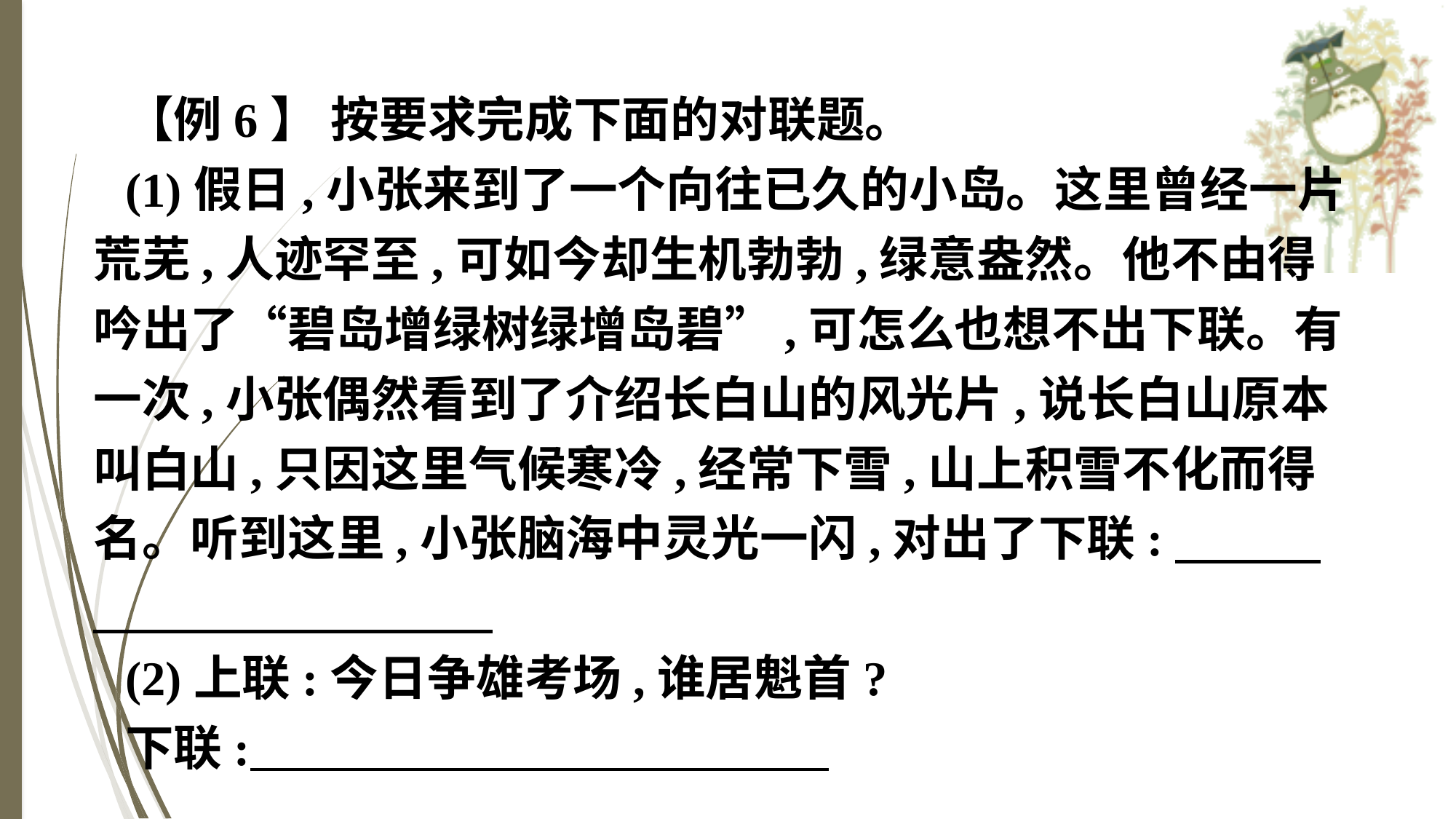

【例6】 按要求完成下面的对联题。
(1)假日,小张来到了一个向往已久的小岛。这里曾经一片荒芜,人迹罕至,可如今却生机勃勃,绿意盎然。他不由得吟出了“碧岛增绿树绿增岛碧”,可怎么也想不出下联。有一次,小张偶然看到了介绍长白山的风光片,说长白山原本叫白山,只因这里气候寒冷,经常下雪,山上积雪不化而得名。听到这里,小张脑海中灵光一闪,对出了下联:
(2)上联:今日争雄考场,谁居魁首?
下联: